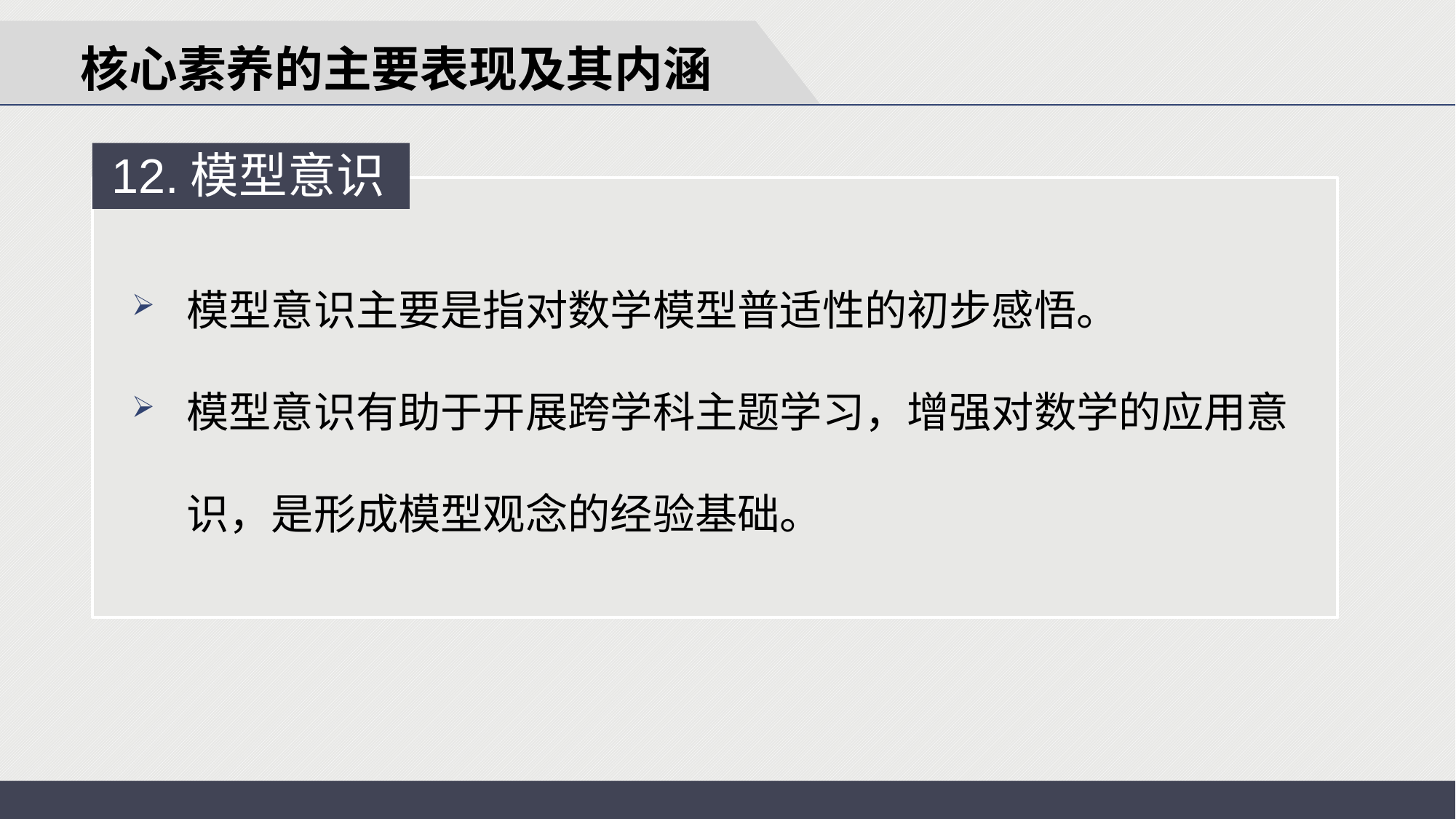

核心素养的主要表现及其内涵
12.模型意识

模型意识主要是指对数学模型普适性的初步感悟。
模型意识有助于开展跨学科主题学习，增强对数学的应用意识，是形成模型观念的经验基础。